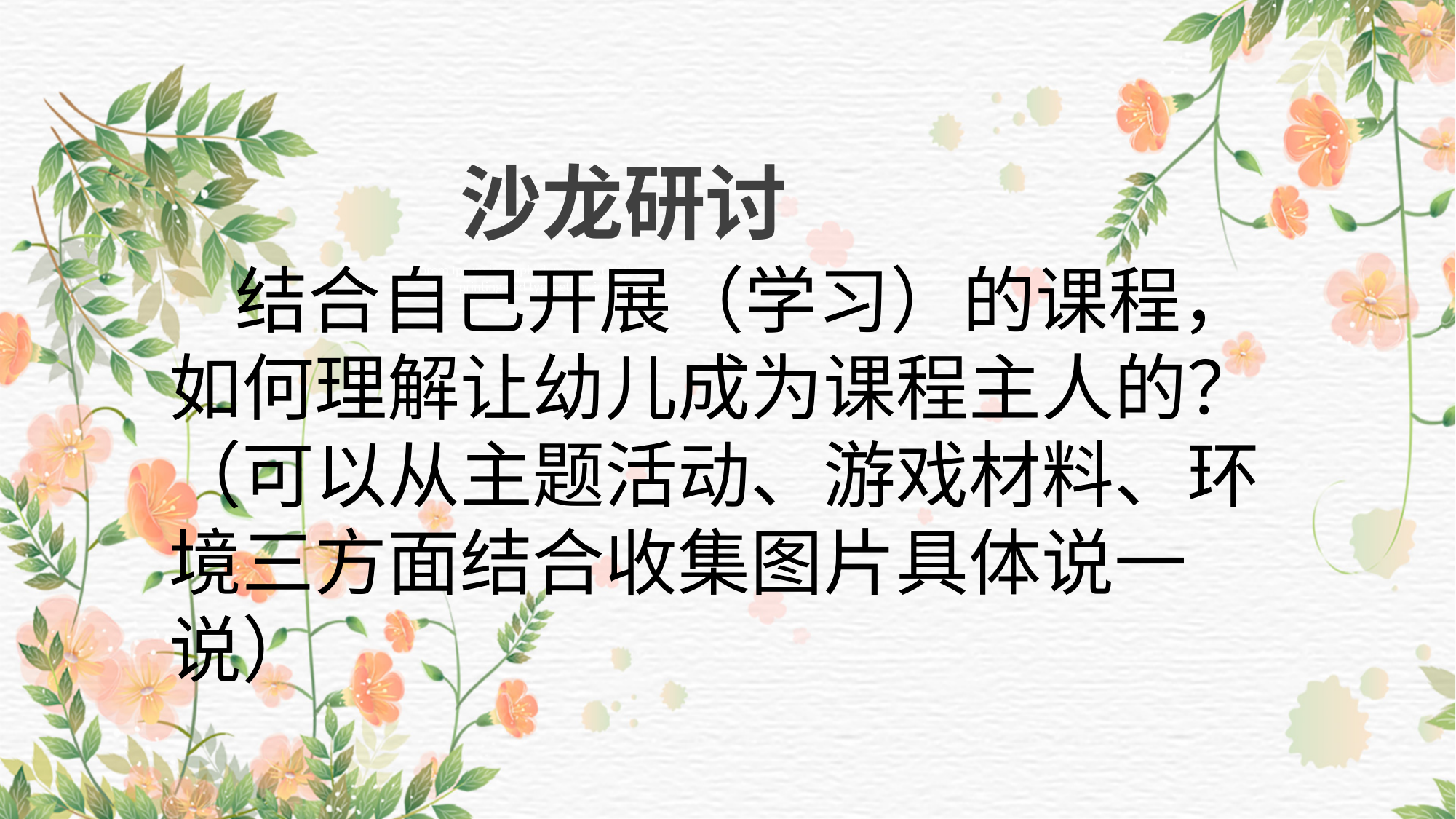

沙龙研讨
   结合自己开展（学习）的课程，如何理解让幼儿成为课程主人的？
（可以从主题活动、游戏材料、环境三方面结合收集图片具体说一说）
Lorem Ipsum is simply dummy text of the printing and typesetting industry